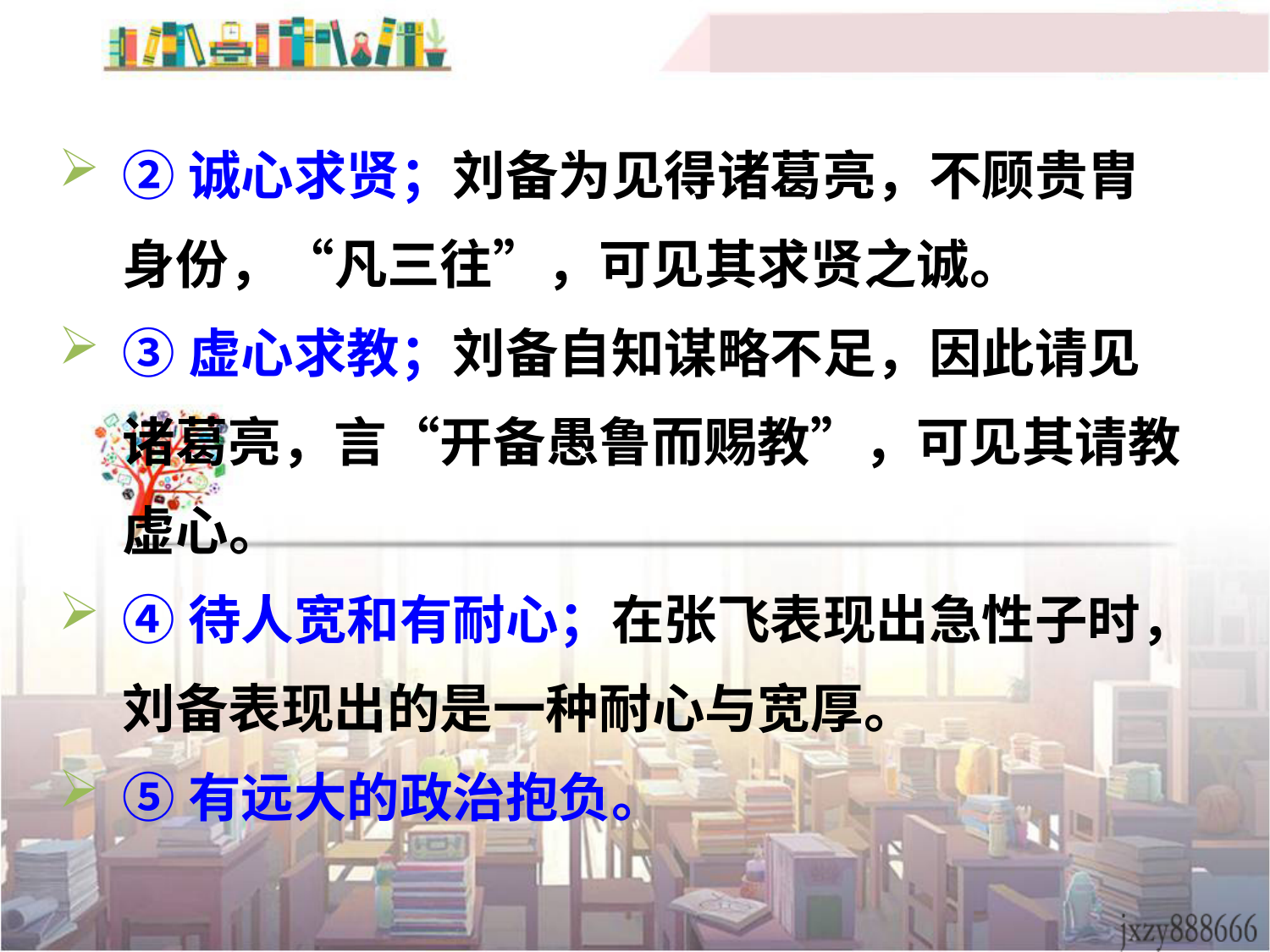

②诚心求贤；刘备为见得诸葛亮，不顾贵胄身份，“凡三往”，可见其求贤之诚。
③虚心求教；刘备自知谋略不足，因此请见诸葛亮，言“开备愚鲁而赐教”，可见其请教虚心。
④待人宽和有耐心；在张飞表现出急性子时，刘备表现出的是一种耐心与宽厚。
⑤有远大的政治抱负。